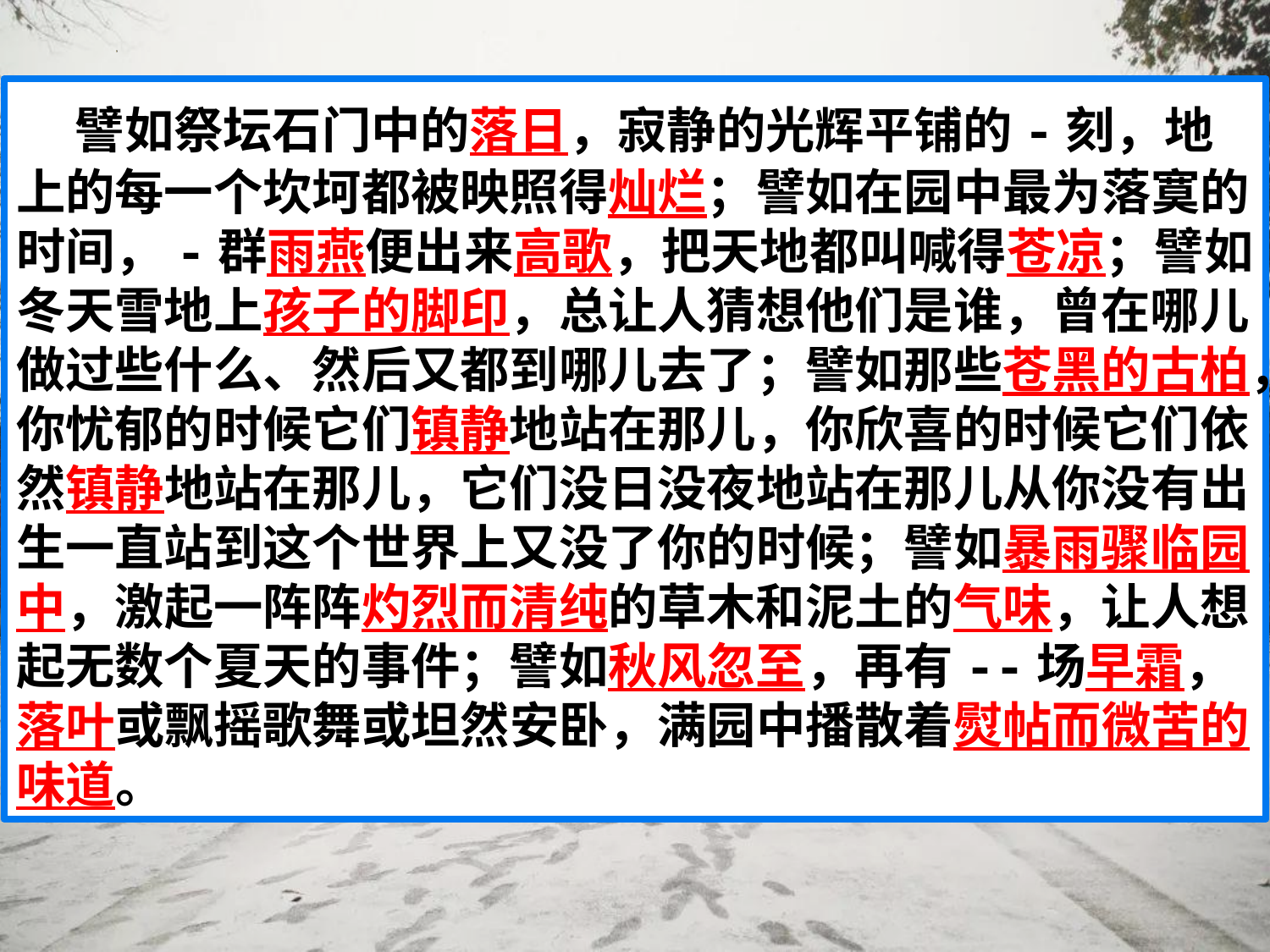

譬如祭坛石门中的落日，寂静的光辉平铺的-刻，地上的每一个坎坷都被映照得灿烂；譬如在园中最为落寞的时间，-群雨燕便出来高歌，把天地都叫喊得苍凉；譬如冬天雪地上孩子的脚印，总让人猜想他们是谁，曾在哪儿做过些什么、然后又都到哪儿去了；譬如那些苍黑的古柏，你忧郁的时候它们镇静地站在那儿，你欣喜的时候它们依然镇静地站在那儿，它们没日没夜地站在那儿从你没有出生一直站到这个世界上又没了你的时候；譬如暴雨骤临园中，激起一阵阵灼烈而清纯的草木和泥土的气味，让人想起无数个夏天的事件；譬如秋风忽至，再有--场早霜，落叶或飘摇歌舞或坦然安卧，满园中播散着熨帖而微苦的味道。